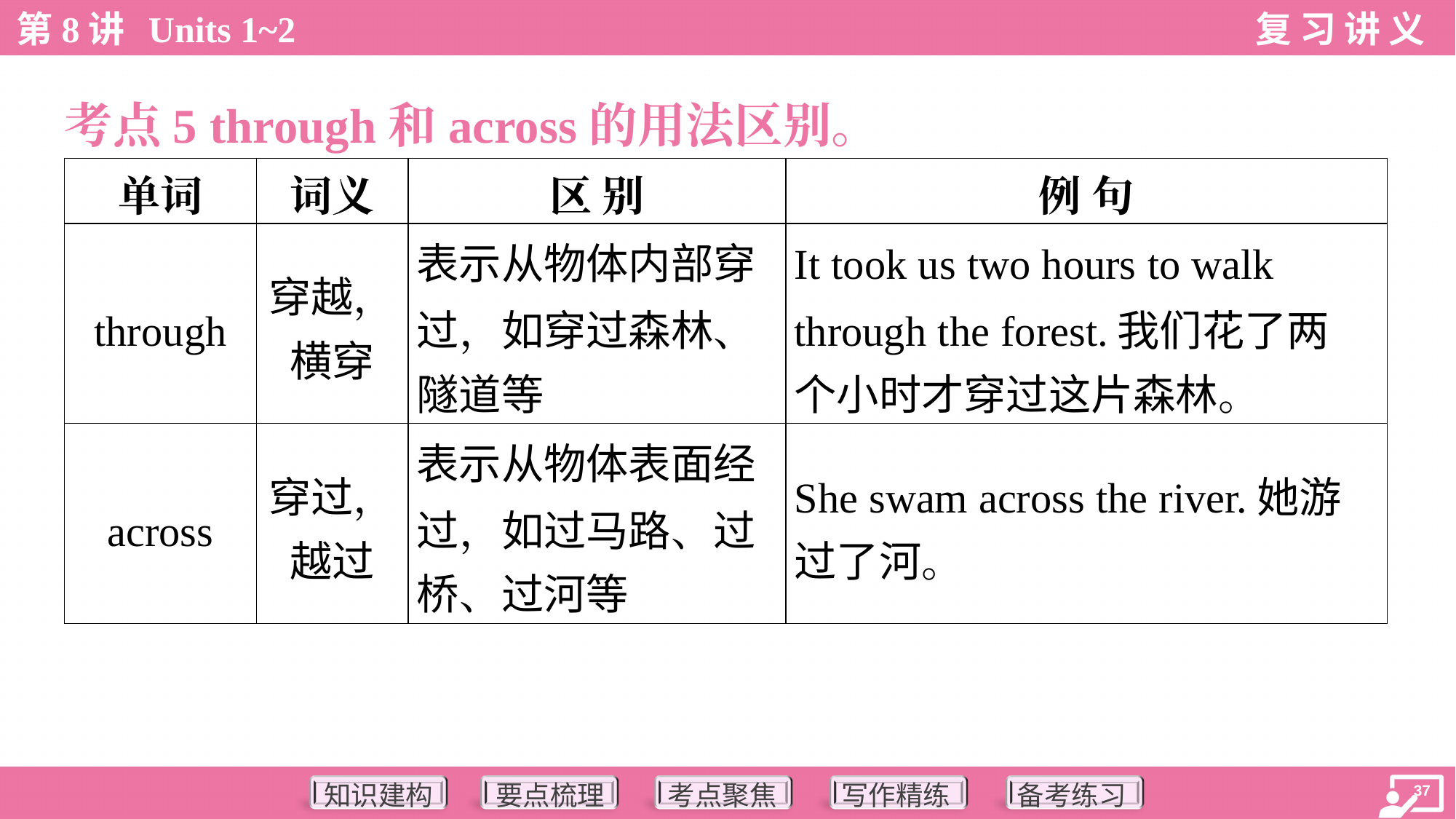

考点5 through和across的用法区别。
| 单词 | 词义 | 区 别 | 例 句 |
| --- | --- | --- | --- |
| through | 穿越， 横穿 | 表示从物体内部穿 过，如穿过森林、 隧道等 | It took us two hours to walk through the forest.我们花了两 个小时才穿过这片森林。 |
| across | 穿过， 越过 | 表示从物体表面经 过，如过马路、过 桥、过河等 | She swam across the river.她游 过了河。 |